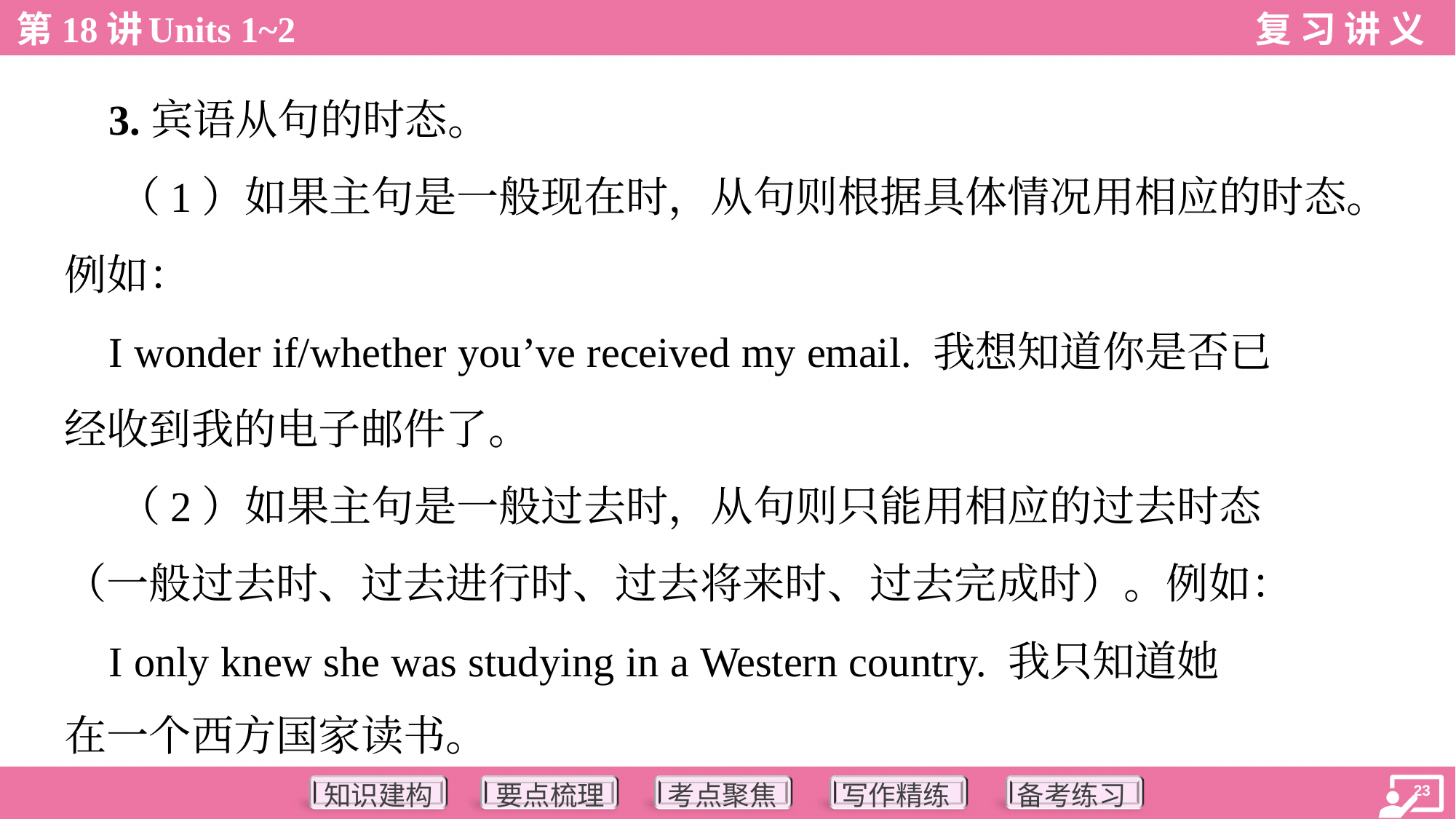

3.宾语从句的时态。
    （1）如果主句是一般现在时，从句则根据具体情况用相应的时态。
例如：
    I wonder if/whether you’ve received my email. 我想知道你是否已
经收到我的电子邮件了。
    （2）如果主句是一般过去时，从句则只能用相应的过去时态
（一般过去时、过去进行时、过去将来时、过去完成时）。例如：
    I only knew she was studying in a Western country. 我只知道她
在一个西方国家读书。